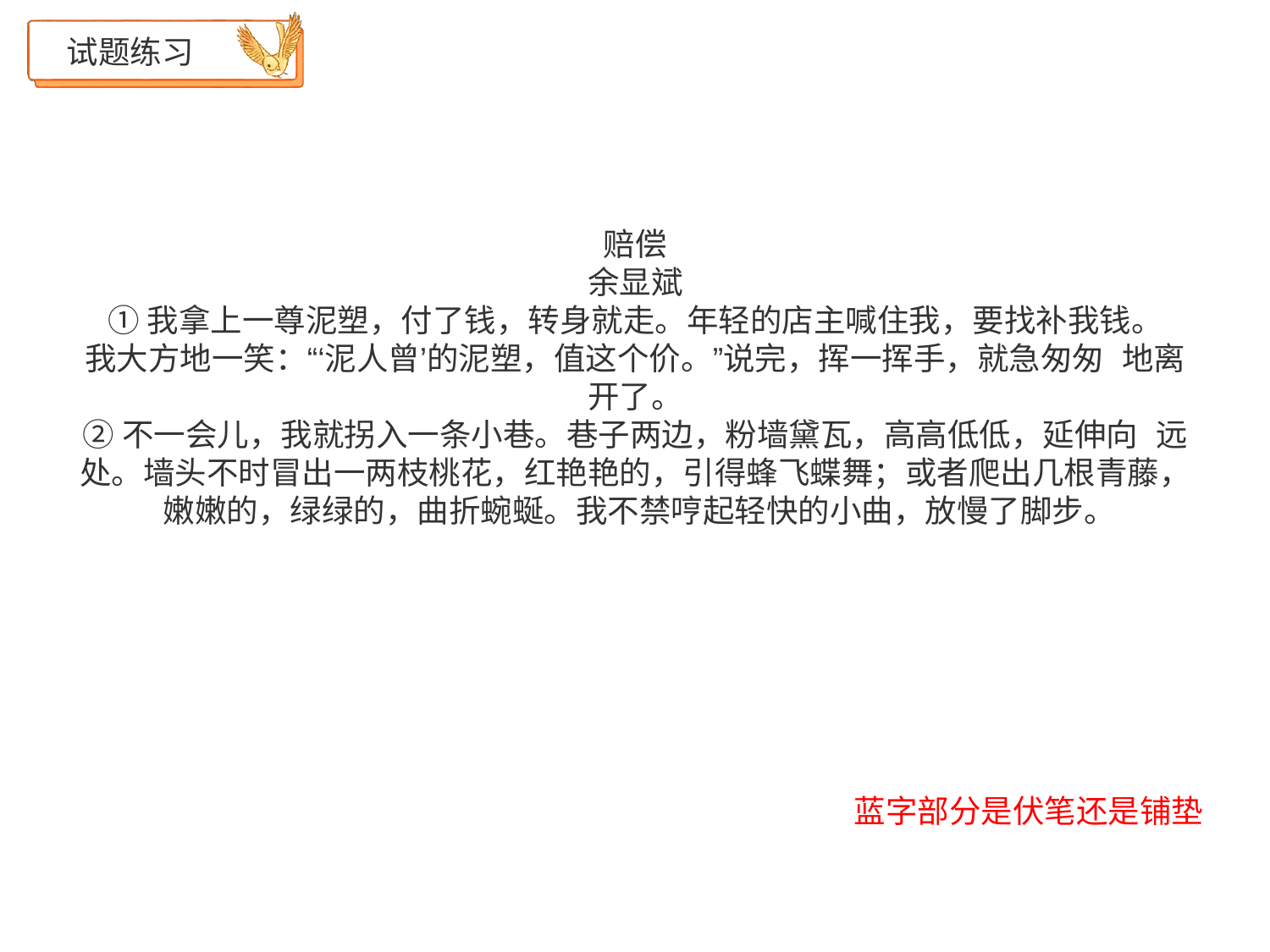

# 试题练习
赔偿
余显斌
①我拿上一尊泥塑，付了钱，转身就走。年轻的店主喊住我，要找补我钱。
我大方地一笑：“‘泥人曾’的泥塑，值这个价。”说完，挥一挥手，就急匆匆  地离开了。
②不一会儿，我就拐入一条小巷。巷子两边，粉墙黛瓦，高高低低，延伸向  远处。墙头不时冒出一两枝桃花，红艳艳的，引得蜂飞蝶舞；或者爬出几根青藤，  嫩嫩的，绿绿的，曲折蜿蜒。我不禁哼起轻快的小曲，放慢了脚步。
蓝字部分是伏笔还是铺垫